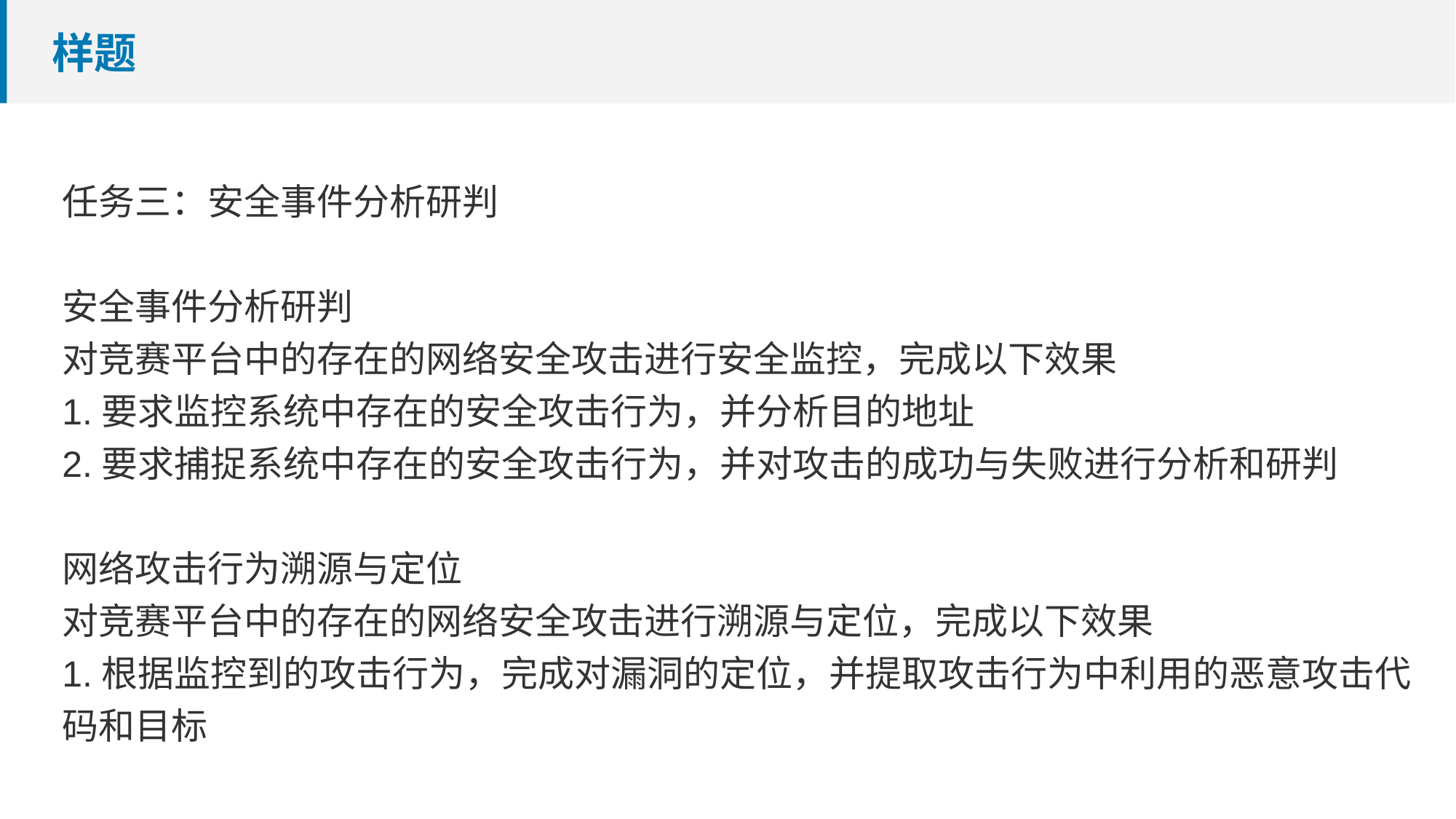

# 样题
任务三：安全事件分析研判

安全事件分析研判
对竞赛平台中的存在的网络安全攻击进行安全监控，完成以下效果
1.要求监控系统中存在的安全攻击行为，并分析目的地址
2.要求捕捉系统中存在的安全攻击行为，并对攻击的成功与失败进行分析和研判

网络攻击行为溯源与定位
对竞赛平台中的存在的网络安全攻击进行溯源与定位，完成以下效果
1.根据监控到的攻击行为，完成对漏洞的定位，并提取攻击行为中利用的恶意攻击代码和目标